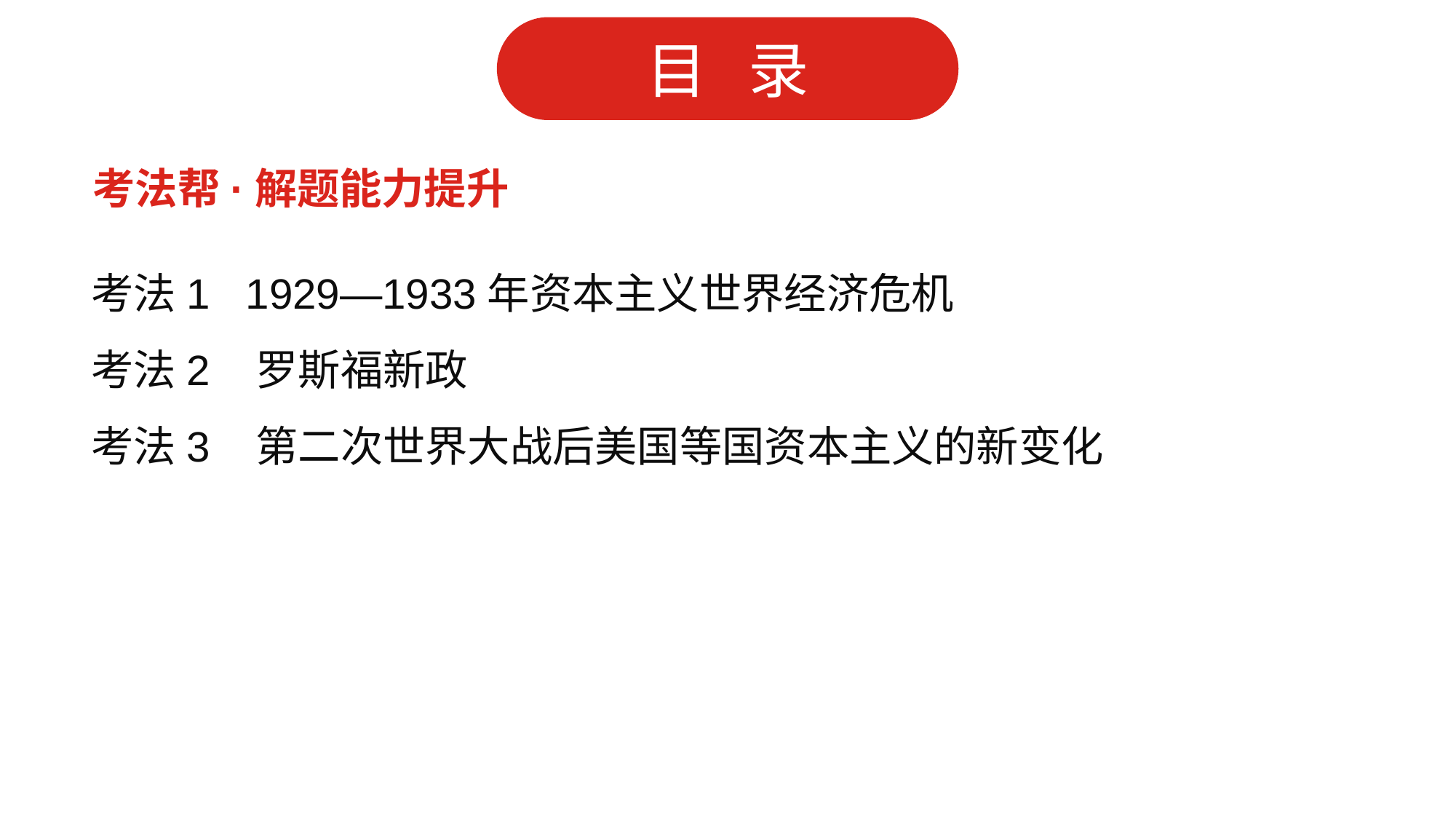

考法帮·解题能力提升
考法1   1929—1933年资本主义世界经济危机
考法2   罗斯福新政
考法3   第二次世界大战后美国等国资本主义的新变化